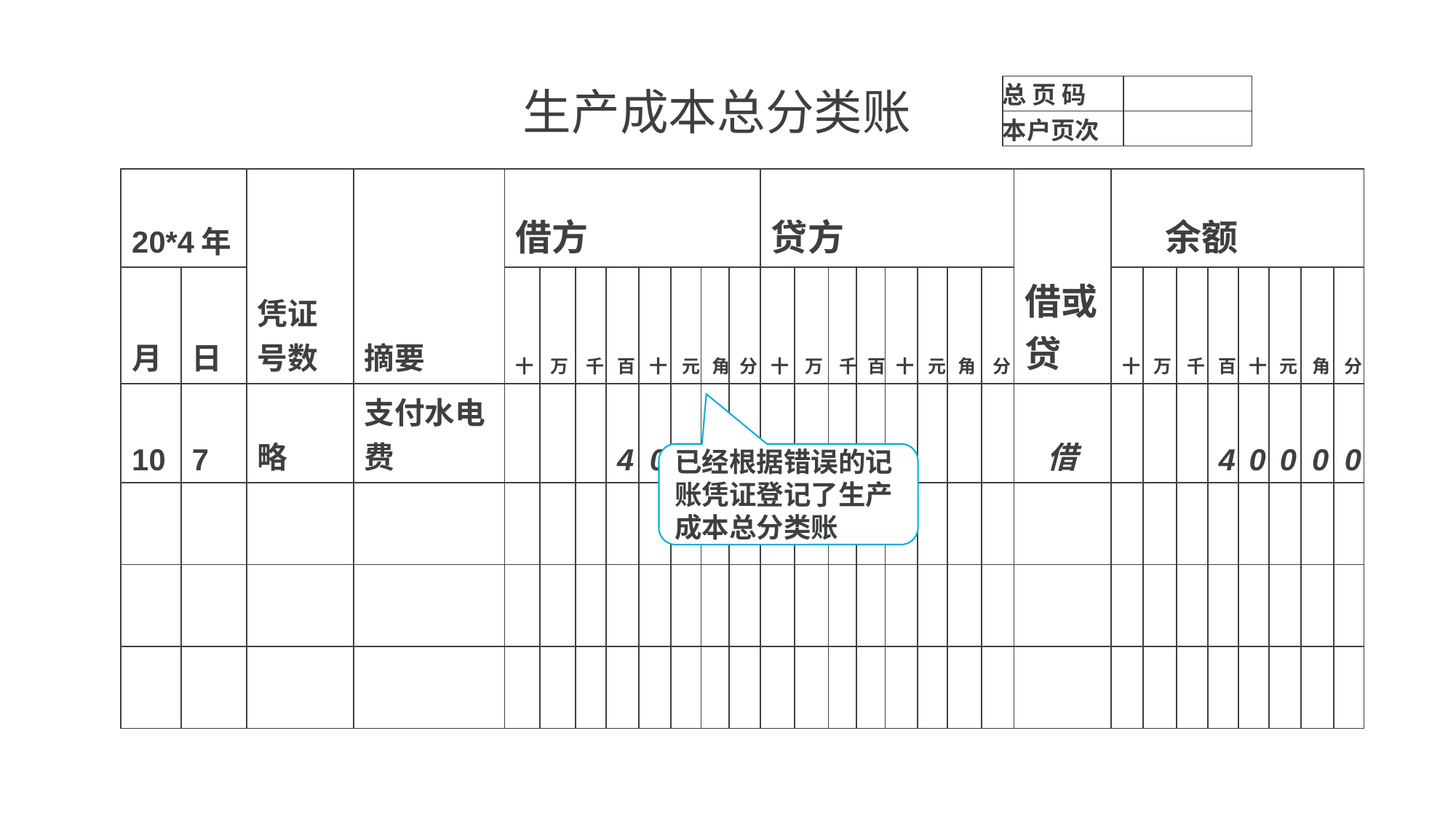

# 生产成本总分类账
| 总 页 码 |  |
| --- | --- |
| 本户页次 |  |
| 20\*4年 |  | 凭证号数 | 摘要 | 借方 |  |  |  |  |  |  |  | 贷方 |  |  |  |  |  |  |  | 借或贷 | 余额 |  |  |  |  |  |  |  |
| --- | --- | --- | --- | --- | --- | --- | --- | --- | --- | --- | --- | --- | --- | --- | --- | --- | --- | --- | --- | --- | --- | --- | --- | --- | --- | --- | --- | --- |
| 月 | 日 |  |  | 十 | 万 | 千 | 百 | 十 | 元 | 角 | 分 | 十 | 万 | 千 | 百 | 十 | 元 | 角 | 分 |  | 十 | 万 | 千 | 百 | 十 | 元 | 角 | 分 |
| 10 | 7 | 略 | 支付水电费 |  |  |  | 4 | 0 | 0 | 0 | 0 |  |  |  |  |  |  |  |  | 借 |  |  |  | 4 | 0 | 0 | 0 | 0 |
|  |  |  |  |  |  |  |  |  |  |  |  |  |  |  |  |  |  |  |  |  |  |  |  |  |  |  |  |  |
|  |  |  |  |  |  |  |  |  |  |  |  |  |  |  |  |  |  |  |  |  |  |  |  |  |  |  |  |  |
|  |  |  |  |  |  |  |  |  |  |  |  |  |  |  |  |  |  |  |  |  |  |  |  |  |  |  |  |  |
已经根据错误的记账凭证登记了生产成本总分类账
20